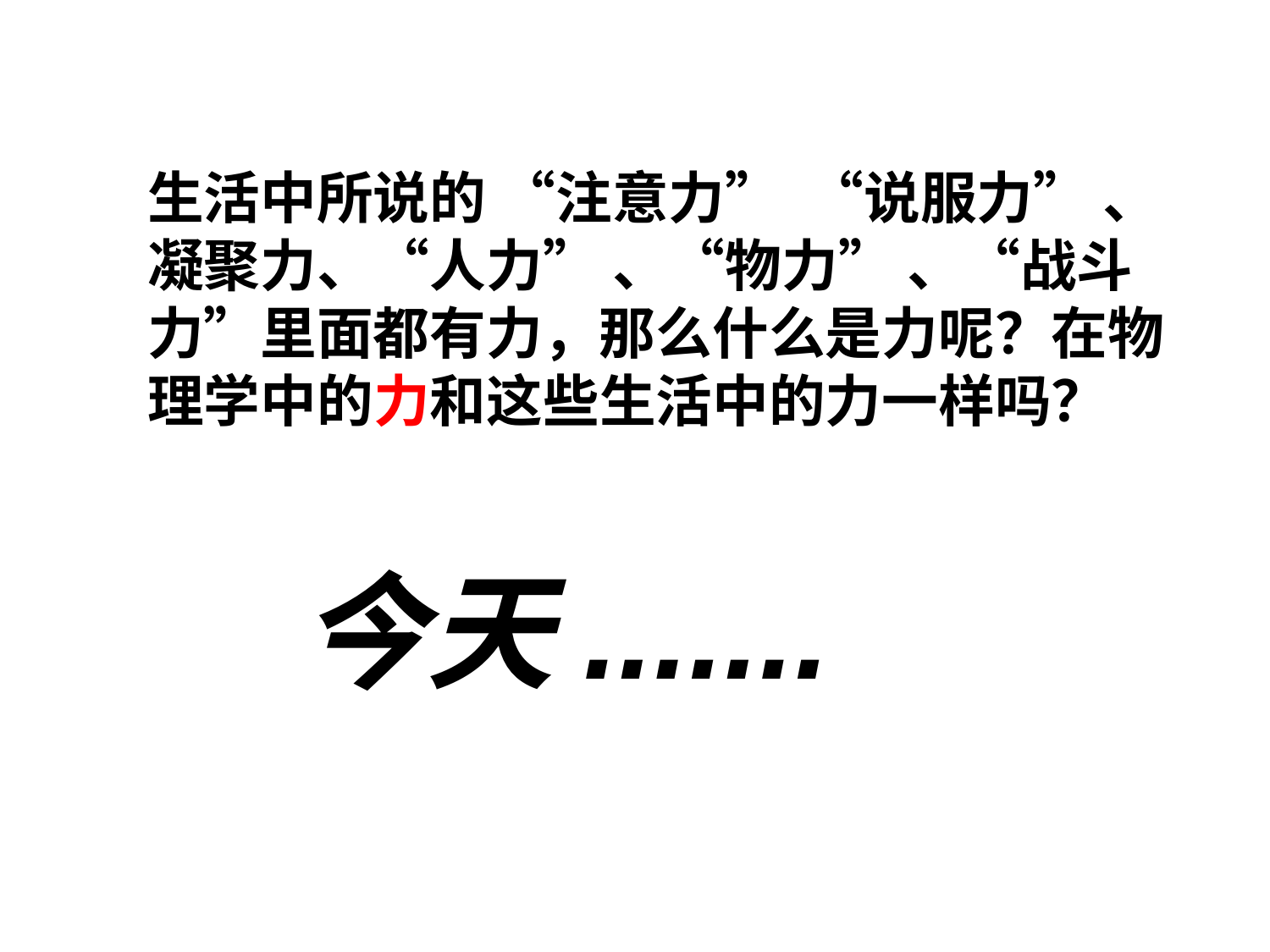

生活中所说的 “注意力”  “说服力” 、凝聚力、“人力” 、“物力” 、“战斗力”里面都有力，那么什么是力呢？在物理学中的力和这些生活中的力一样吗？

今天.......
.